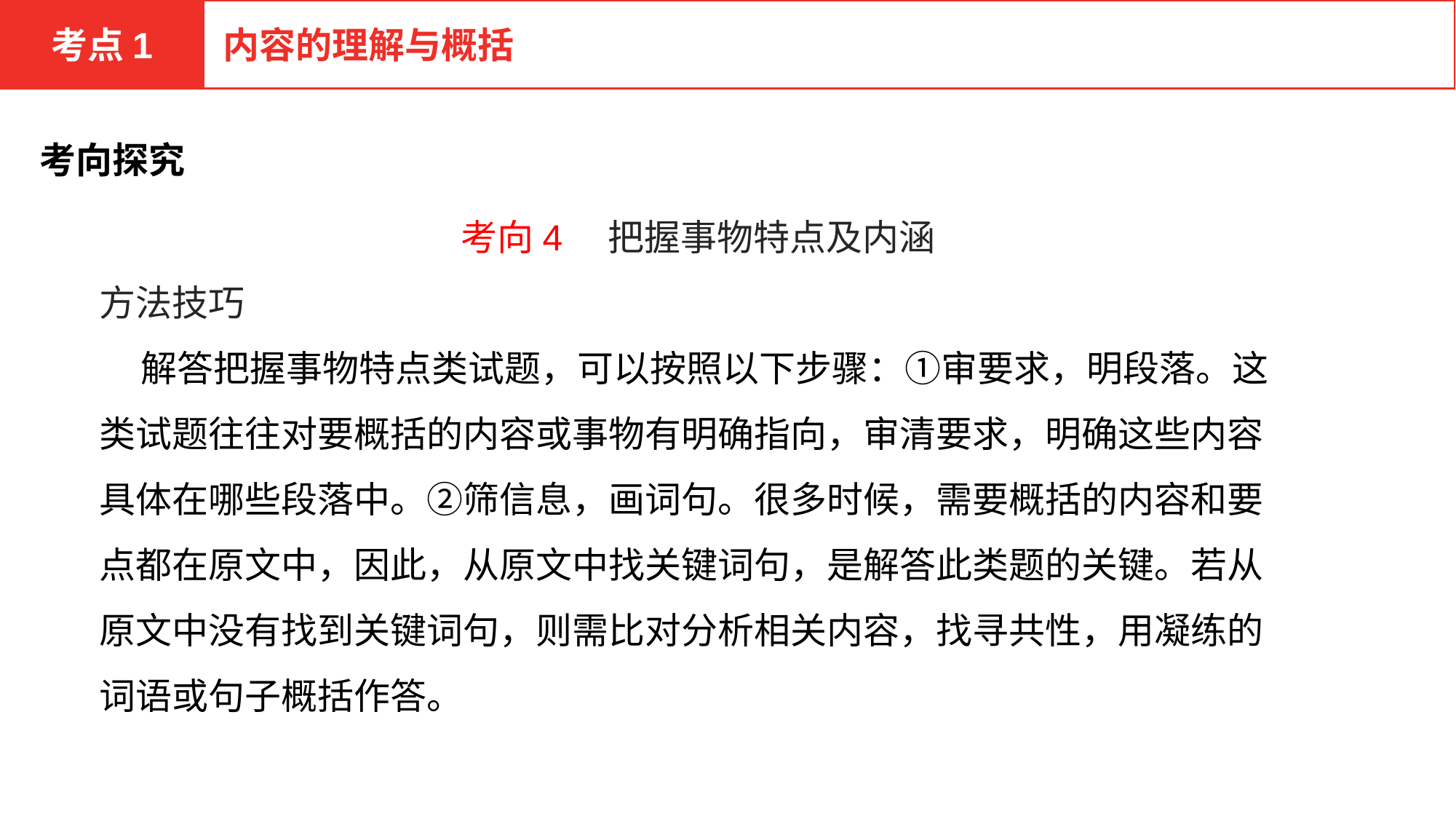

考点1
内容的理解与概括
考向探究
考向4　把握事物特点及内涵
方法技巧
    解答把握事物特点类试题，可以按照以下步骤：①审要求，明段落。这类试题往往对要概括的内容或事物有明确指向，审清要求，明确这些内容具体在哪些段落中。②筛信息，画词句。很多时候，需要概括的内容和要点都在原文中，因此，从原文中找关键词句，是解答此类题的关键。若从原文中没有找到关键词句，则需比对分析相关内容，找寻共性，用凝练的词语或句子概括作答。